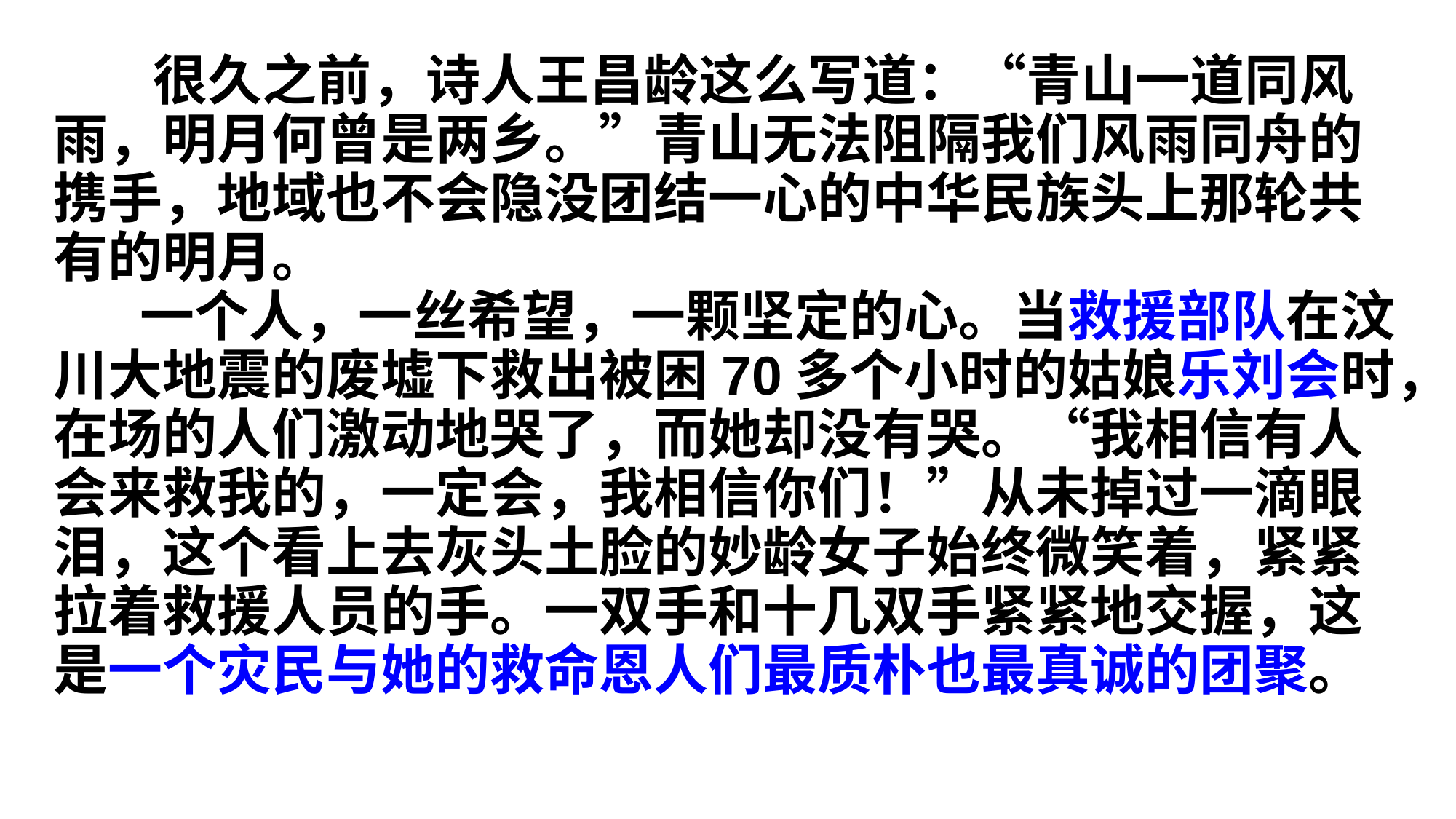

很久之前，诗人王昌龄这么写道：“青山一道同风雨，明月何曾是两乡。”青山无法阻隔我们风雨同舟的携手，地域也不会隐没团结一心的中华民族头上那轮共有的明月。
       一个人，一丝希望，一颗坚定的心。当救援部队在汶川大地震的废墟下救出被困70多个小时的姑娘乐刘会时，在场的人们激动地哭了，而她却没有哭。“我相信有人会来救我的，一定会，我相信你们！”从未掉过一滴眼泪，这个看上去灰头土脸的妙龄女子始终微笑着，紧紧拉着救援人员的手。一双手和十几双手紧紧地交握，这是一个灾民与她的救命恩人们最质朴也最真诚的团聚。